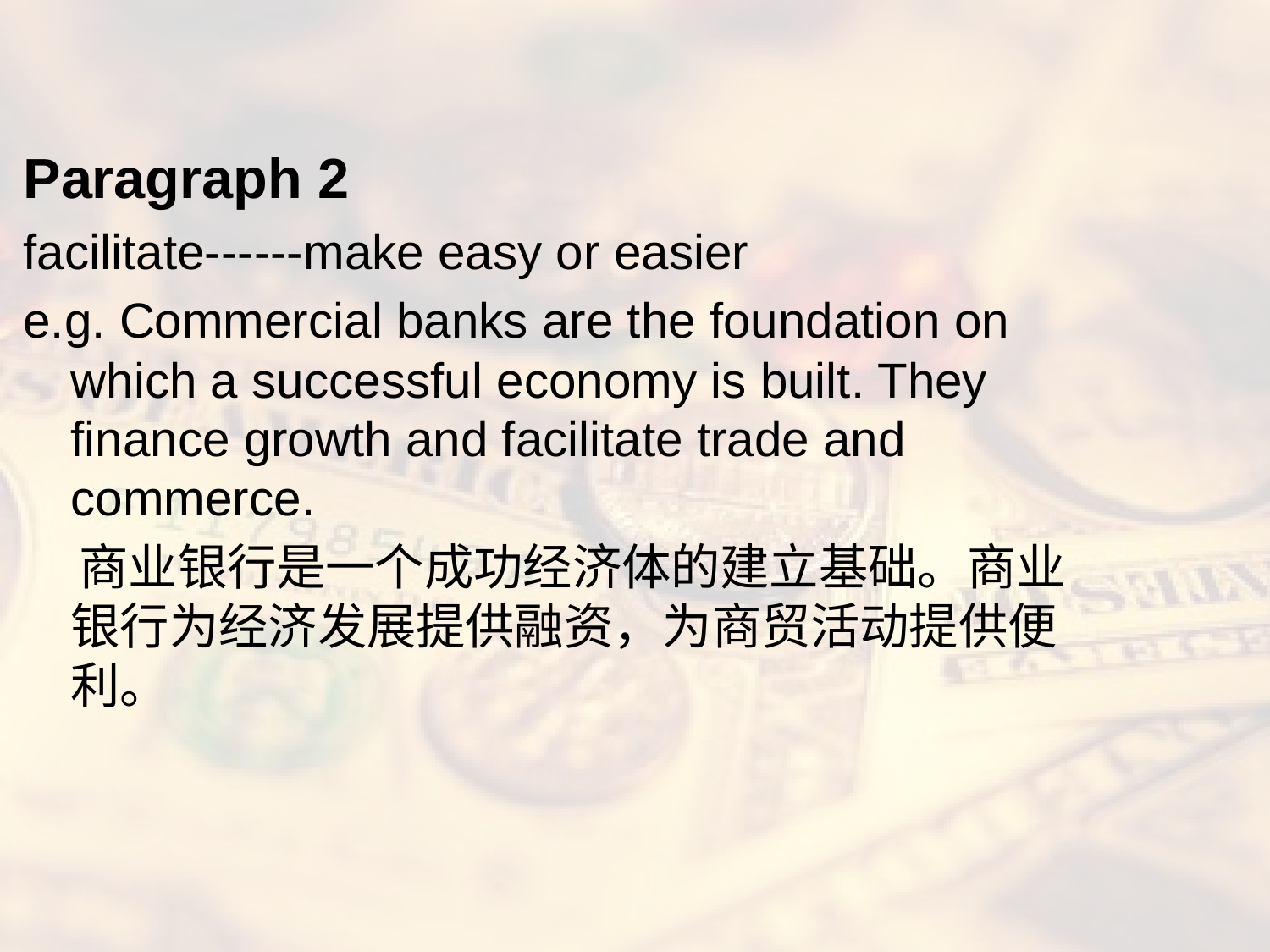

#
Paragraph 2
facilitate------make easy or easier
e.g. Commercial banks are the foundation on which a successful economy is built. They finance growth and facilitate trade and commerce.
    商业银行是一个成功经济体的建立基础。商业银行为经济发展提供融资，为商贸活动提供便利。